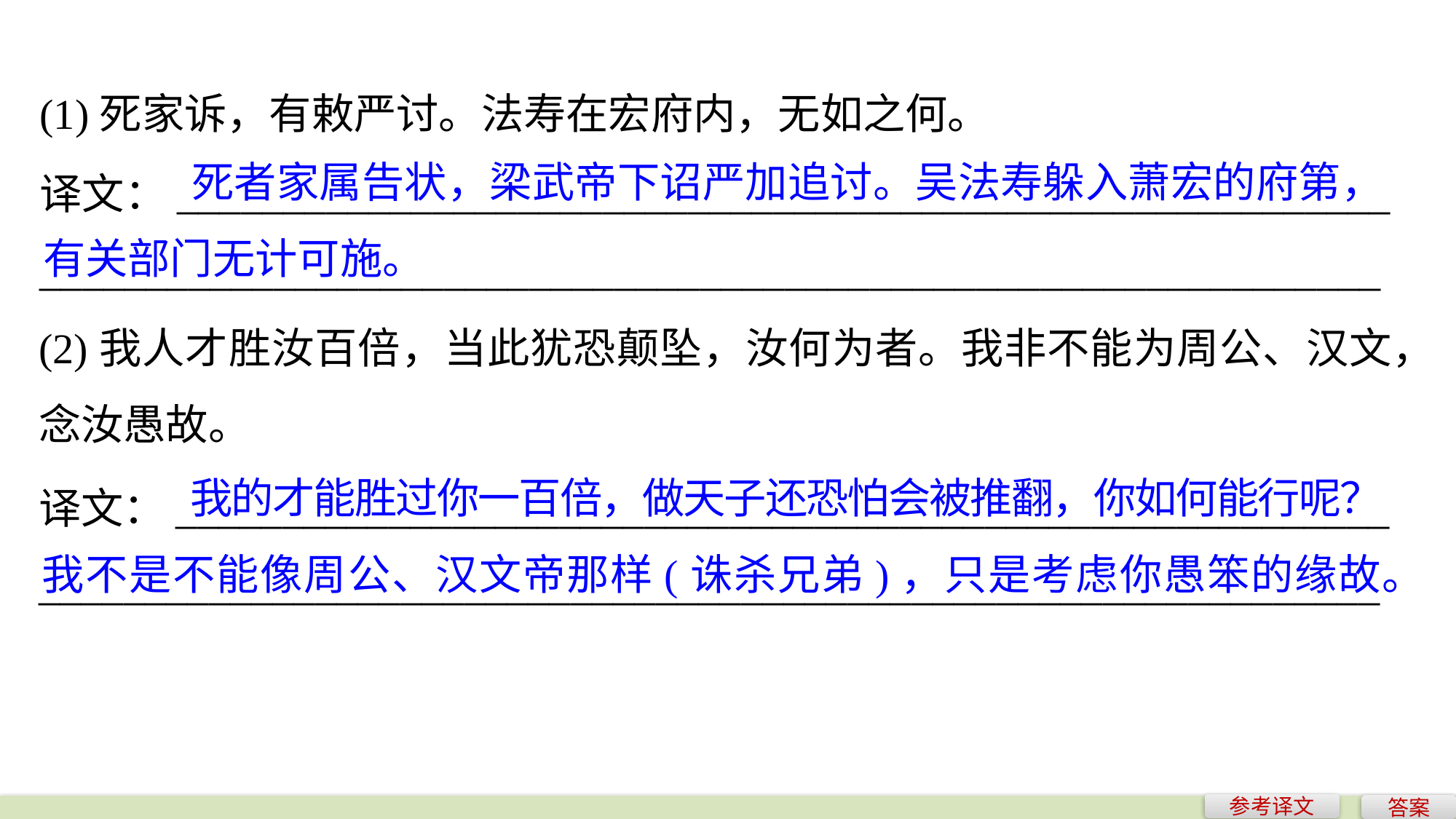

(1)死家诉，有敕严讨。法寿在宏府内，无如之何。
	   死者家属告状，梁武帝下诏严加追讨。吴法寿躲入萧宏的府第，有关部门无计可施。
译文：_________________________________________________________
_______________________________________________________________
(2)我人才胜汝百倍，当此犹恐颠坠，汝何为者。我非不能为周公、汉文，念汝愚故。
	   我的才能胜过你一百倍，做天子还恐怕会被推翻，你如何能行呢？我不是不能像周公、汉文帝那样(诛杀兄弟)，只是考虑你愚笨的缘故。
译文：_________________________________________________________
_______________________________________________________________
参考译文
答案